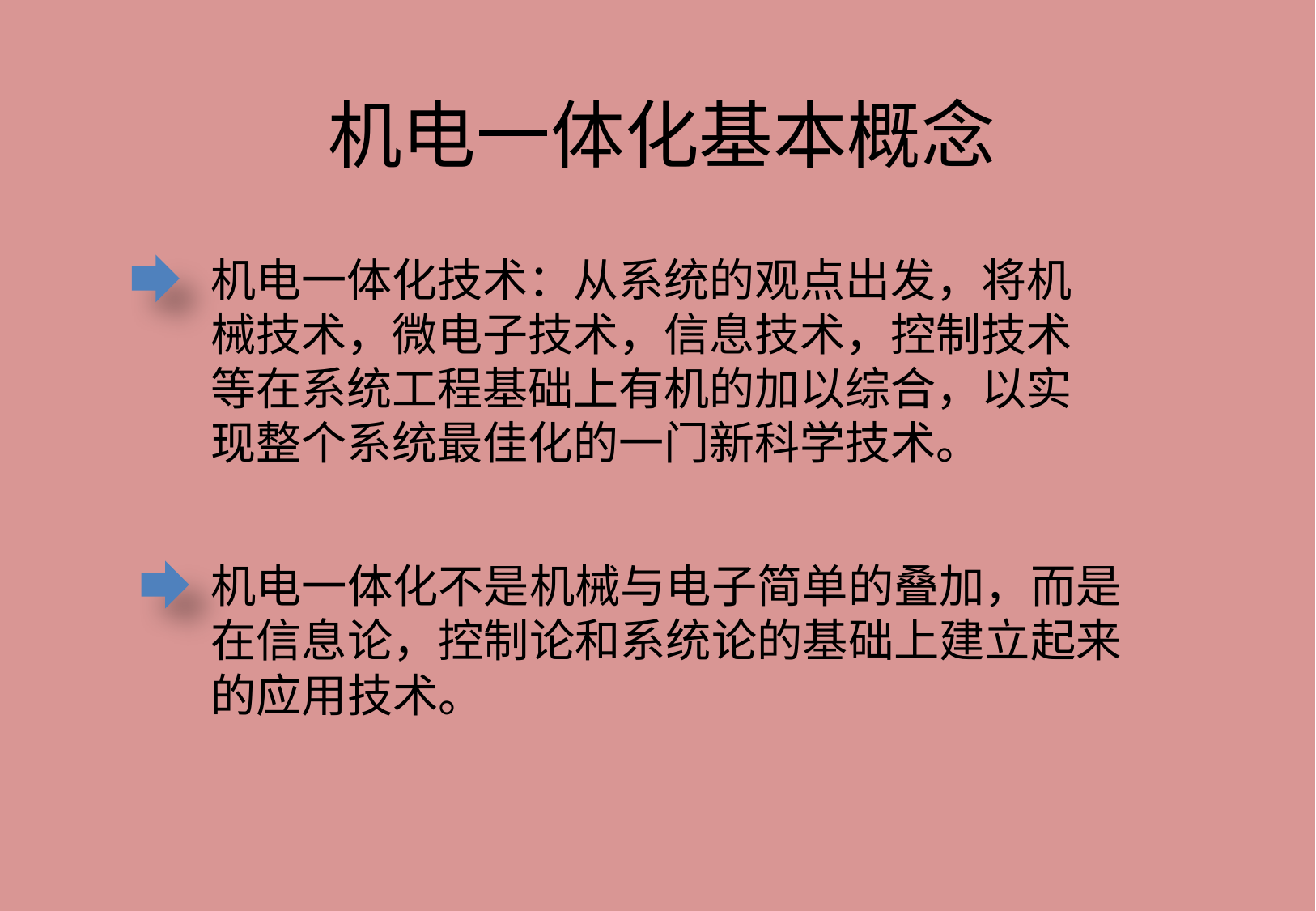

# 机电一体化基本概念
机电一体化技术：从系统的观点出发，将机械技术，微电子技术，信息技术，控制技术等在系统工程基础上有机的加以综合，以实现整个系统最佳化的一门新科学技术。

机电一体化不是机械与电子简单的叠加，而是在信息论，控制论和系统论的基础上建立起来的应用技术。